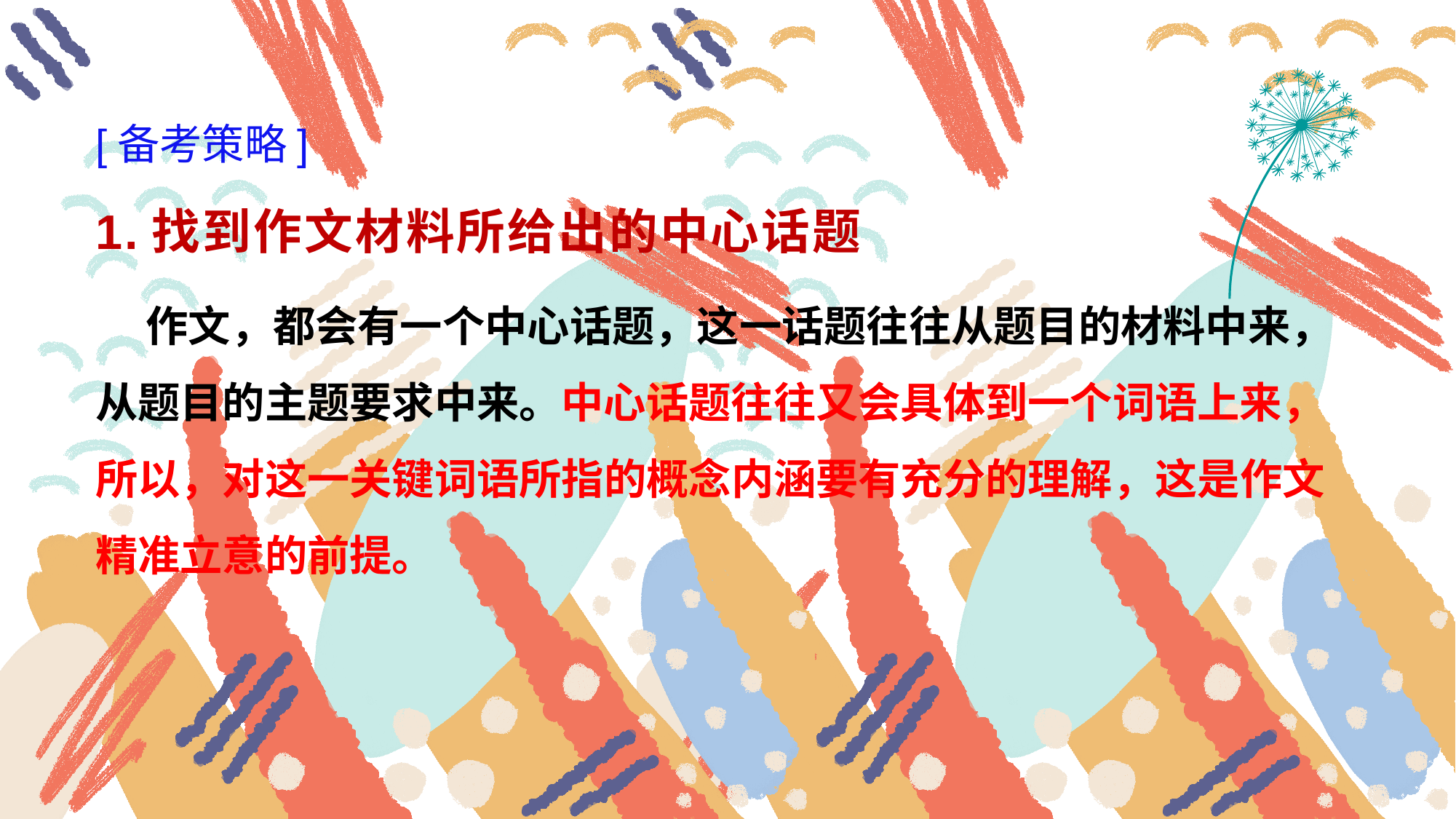

[备考策略]
1.找到作文材料所给出的中心话题
    作文，都会有一个中心话题，这一话题往往从题目的材料中来，从题目的主题要求中来。中心话题往往又会具体到一个词语上来，所以，对这一关键词语所指的概念内涵要有充分的理解，这是作文精准立意的前提。